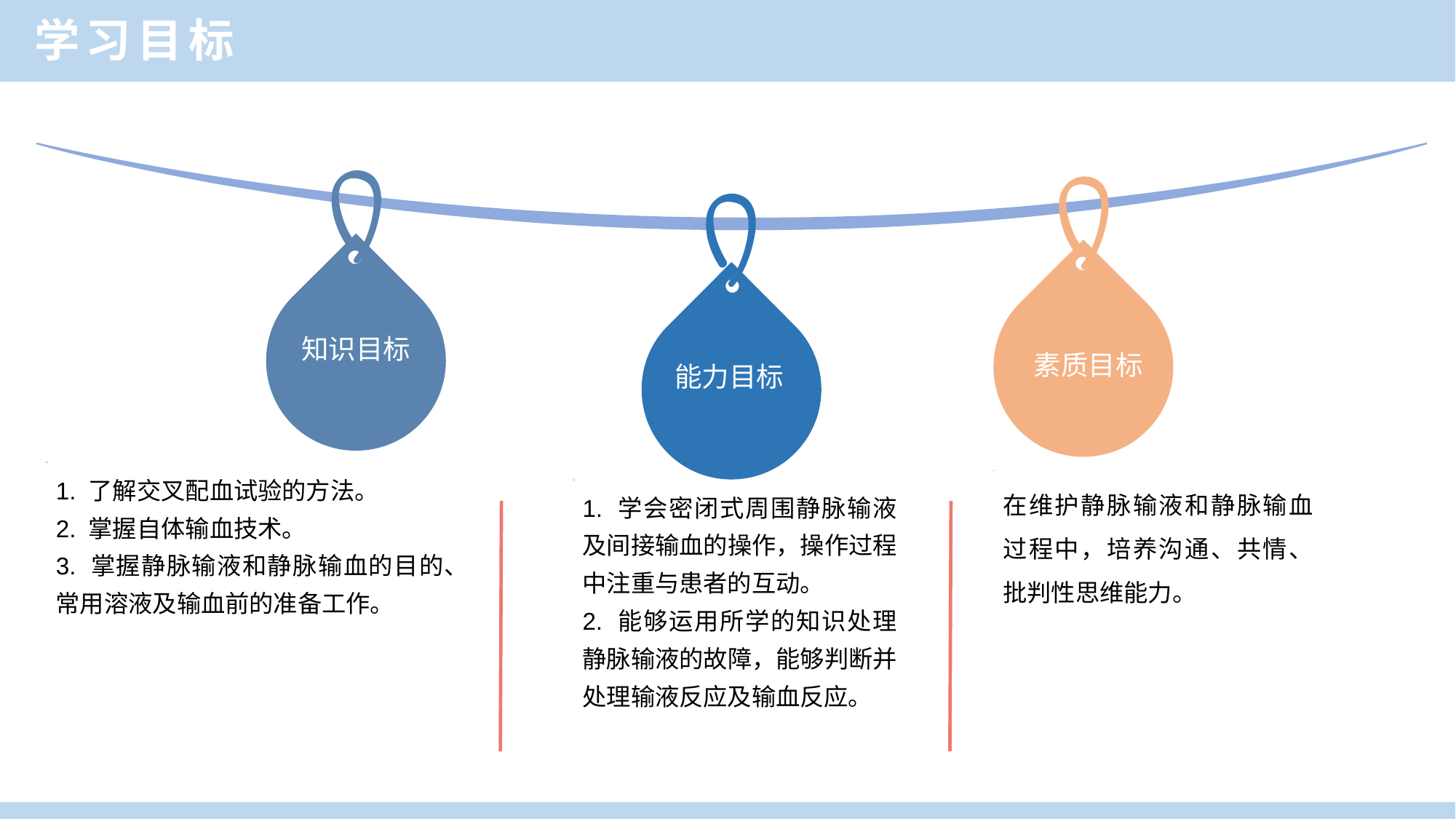

学习目标

知识目标

素质目标

能力目标
1. 了解交叉配血试验的方法。
2. 掌握自体输血技术。
3. 掌握静脉输液和静脉输血的目的、常用溶液及输血前的准备工作。
在维护静脉输液和静脉输血过程中，培养沟通、共情、批判性思维能力。
1. 学会密闭式周围静脉输液及间接输血的操作，操作过程中注重与患者的互动。
2. 能够运用所学的知识处理静脉输液的故障，能够判断并处理输液反应及输血反应。